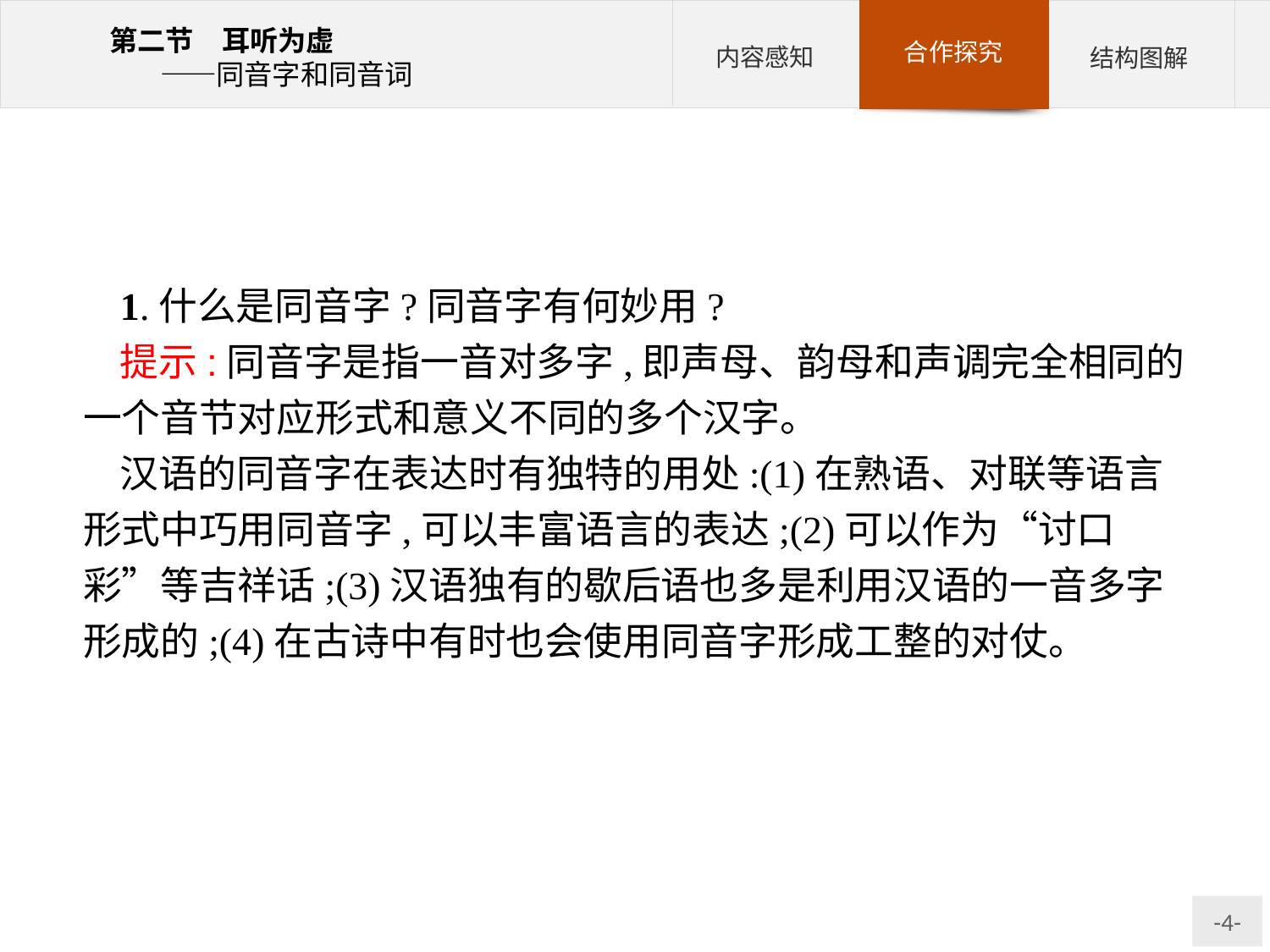

1.什么是同音字?同音字有何妙用?
提示:同音字是指一音对多字,即声母、韵母和声调完全相同的一个音节对应形式和意义不同的多个汉字。
汉语的同音字在表达时有独特的用处:(1)在熟语、对联等语言形式中巧用同音字,可以丰富语言的表达;(2)可以作为“讨口彩”等吉祥话;(3)汉语独有的歇后语也多是利用汉语的一音多字形成的;(4)在古诗中有时也会使用同音字形成工整的对仗。